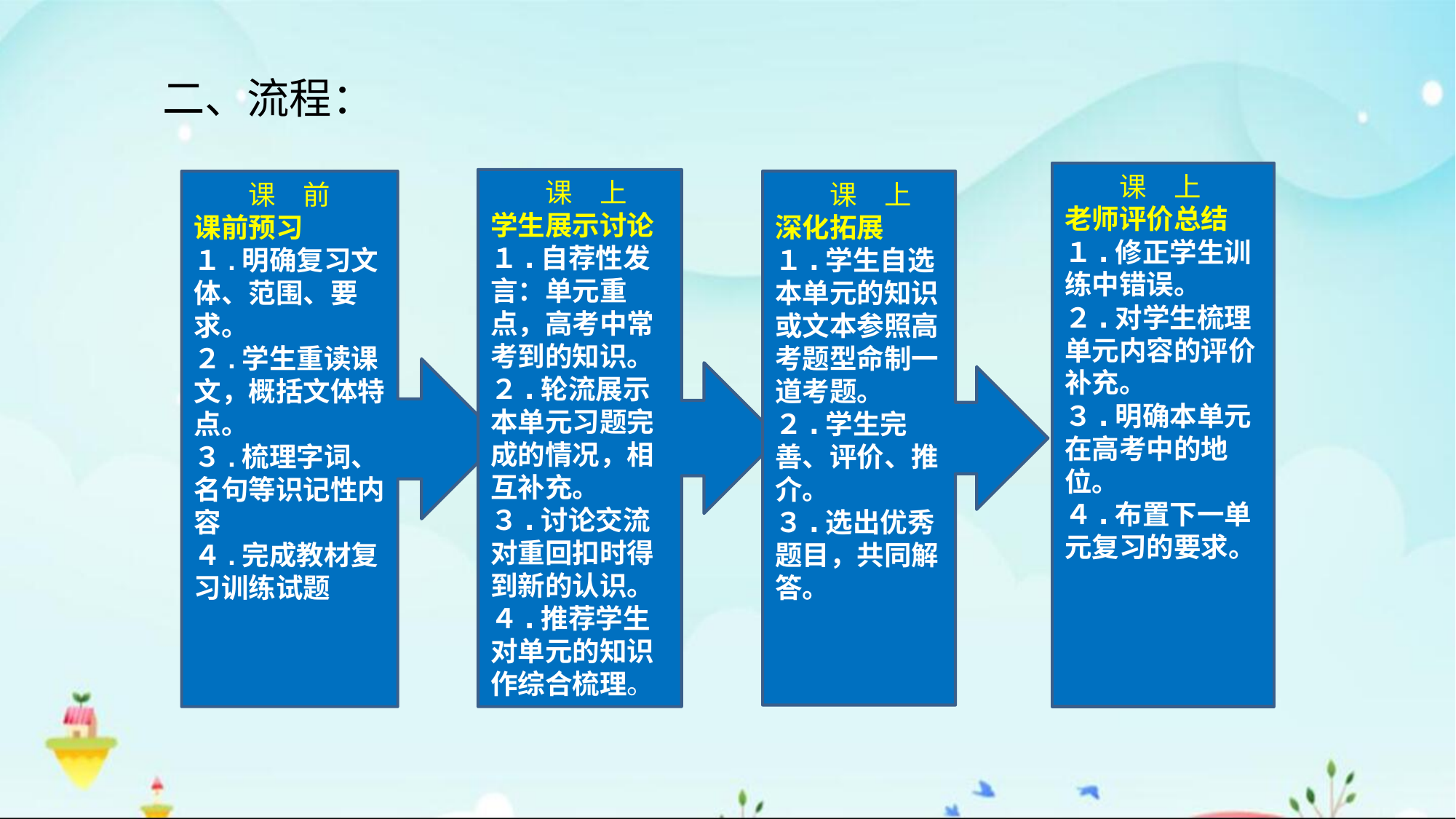

二、流程：
　　课　上
老师评价总结
１.修正学生训练中错误。
２.对学生梳理单元内容的评价补充。
３.明确本单元在高考中的地位。
４.布置下一单元复习的要求。

　　课　上
学生展示讨论
１.自荐性发言：单元重点，高考中常考到的知识。
２.轮流展示本单元习题完成的情况，相互补充。
３.讨论交流对重回扣时得到新的认识。
４.推荐学生对单元的知识作综合梳理。
　　课　前
课前预习
１.明确复习文体、范围、要求。
２.学生重读课文，概括文体特点。
３.梳理字词、名句等识记性内容
４.完成教材复习训练试题
　　课　上
深化拓展
１.学生自选本单元的知识或文本参照高考题型命制一道考题。
２.学生完善、评价、推介。
３.选出优秀题目，共同解答。